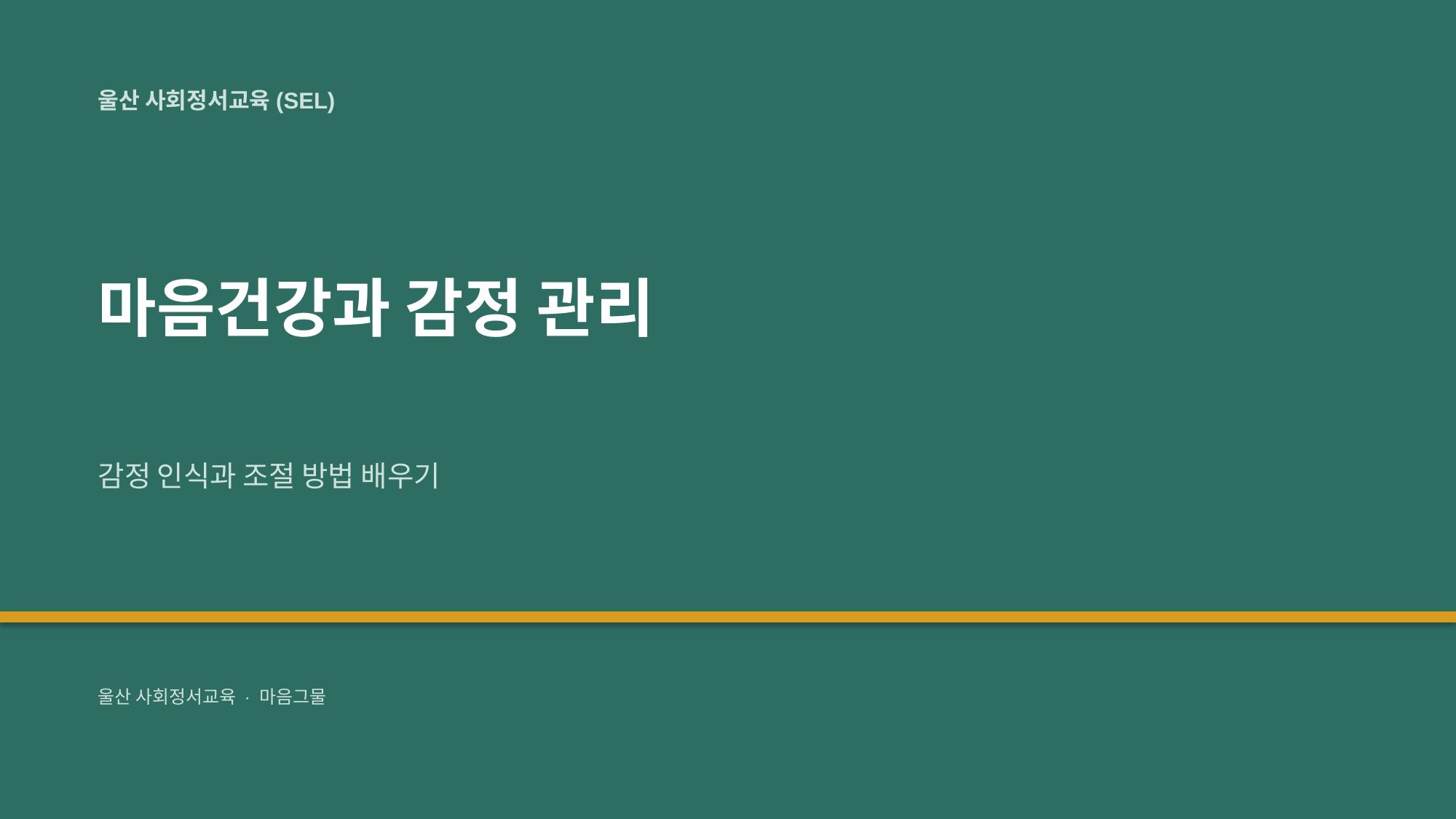

울산 사회정서교육(SEL)
마음건강과 감정 관리
감정 인식과 조절 방법 배우기

울산 사회정서교육 · 마음그물